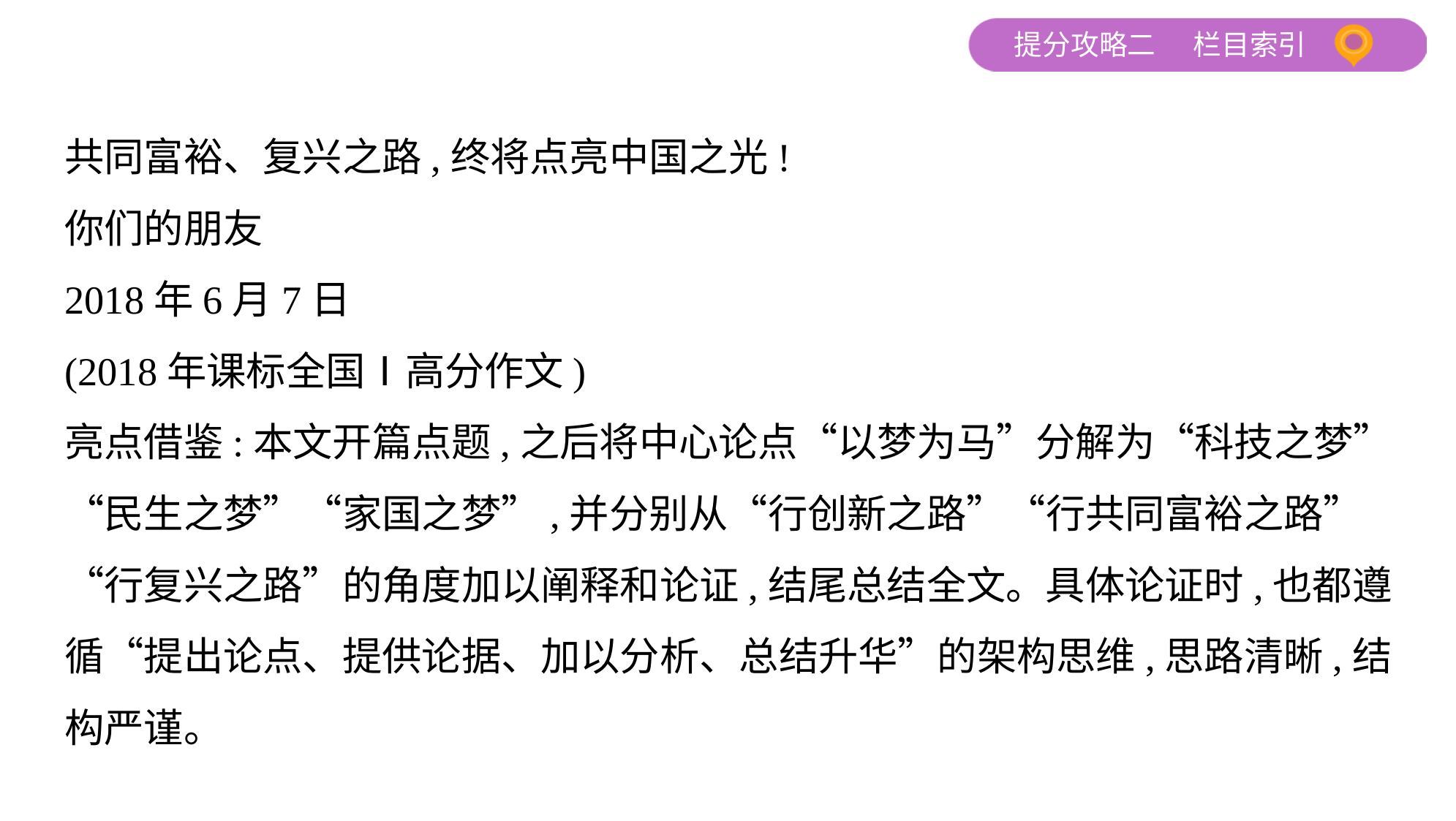

共同富裕、复兴之路,终将点亮中国之光!
你们的朋友
2018年6月7日
(2018年课标全国Ⅰ高分作文)
亮点借鉴:本文开篇点题,之后将中心论点“以梦为马”分解为“科技之梦”
“民生之梦”“家国之梦”,并分别从“行创新之路”“行共同富裕之路”
“行复兴之路”的角度加以阐释和论证,结尾总结全文。具体论证时,也都遵
循“提出论点、提供论据、加以分析、总结升华”的架构思维,思路清晰,结
构严谨。